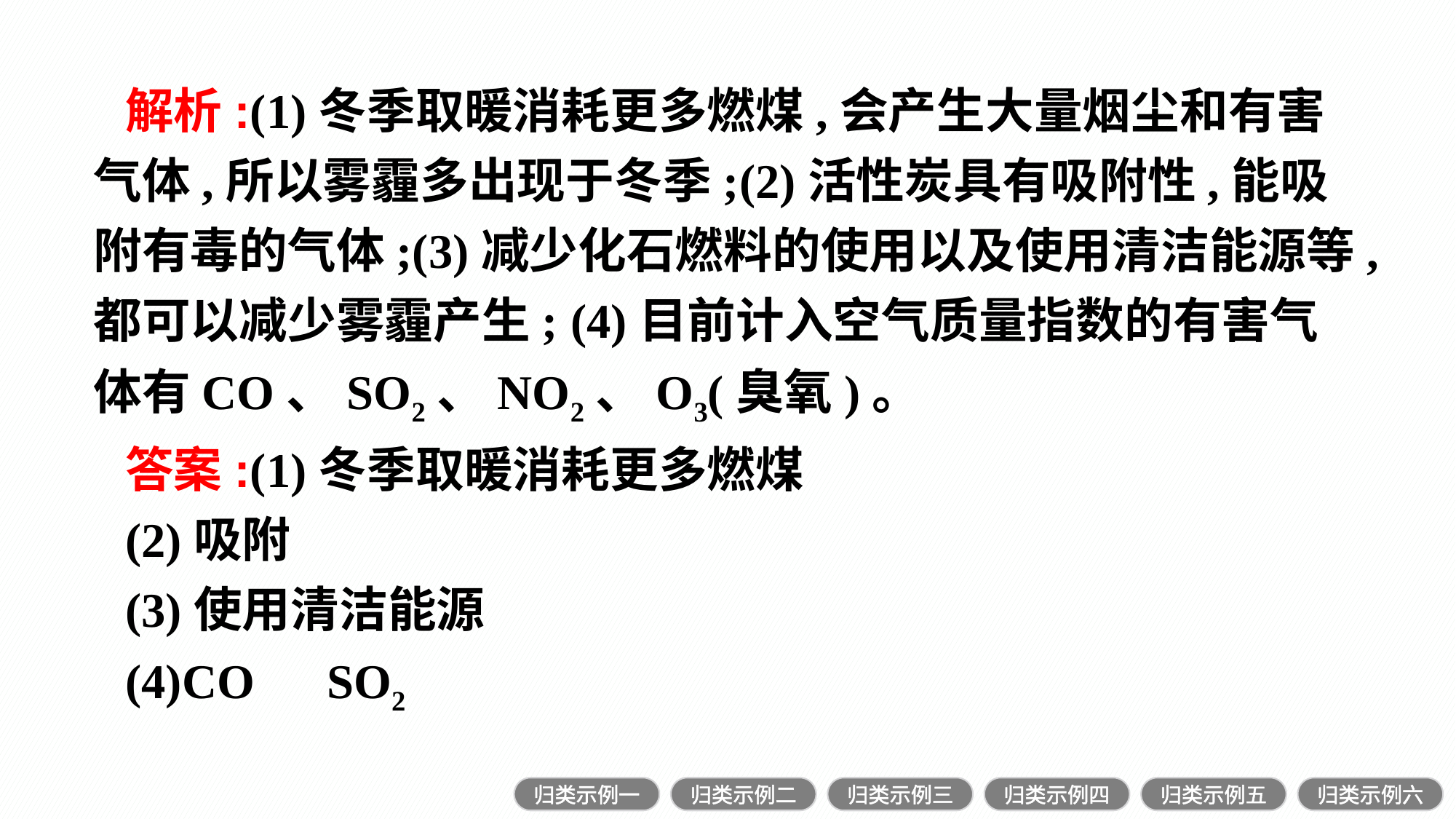

解析:(1)冬季取暖消耗更多燃煤,会产生大量烟尘和有害气体,所以雾霾多出现于冬季;(2)活性炭具有吸附性,能吸附有毒的气体;(3)减少化石燃料的使用以及使用清洁能源等,都可以减少雾霾产生; (4)目前计入空气质量指数的有害气体有CO、SO2、NO2、O3(臭氧)。
答案:(1)冬季取暖消耗更多燃煤
(2)吸附
(3)使用清洁能源
(4)CO　SO2